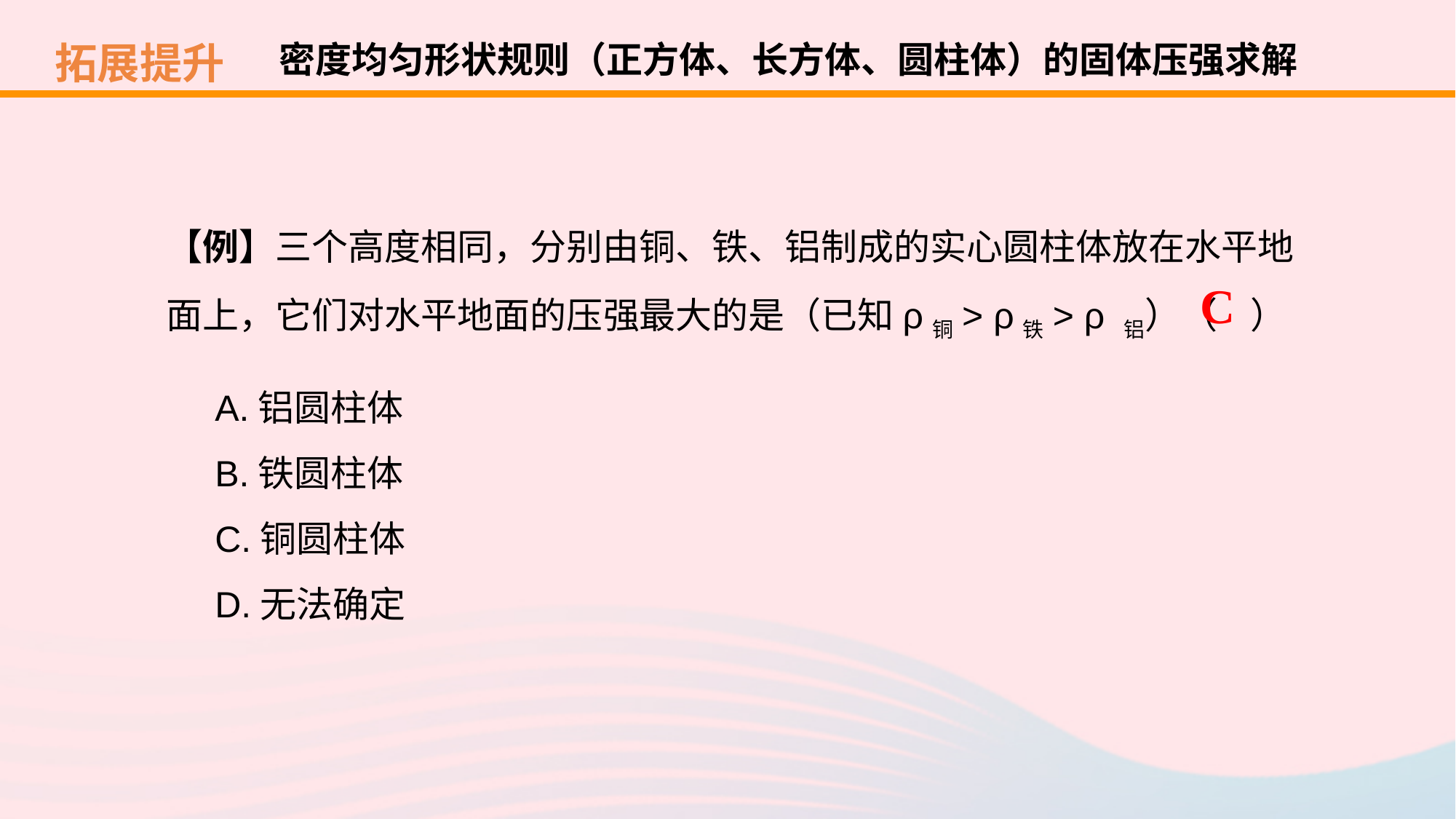

拓展提升
密度均匀形状规则（正方体、长方体、圆柱体）的固体压强求解
【例】三个高度相同，分别由铜、铁、铝制成的实心圆柱体放在水平地面上，它们对水平地面的压强最大的是（已知ρ铜> ρ铁> ρ 铝）（    ）

C
A.铝圆柱体
B.铁圆柱体
C.铜圆柱体
D.无法确定